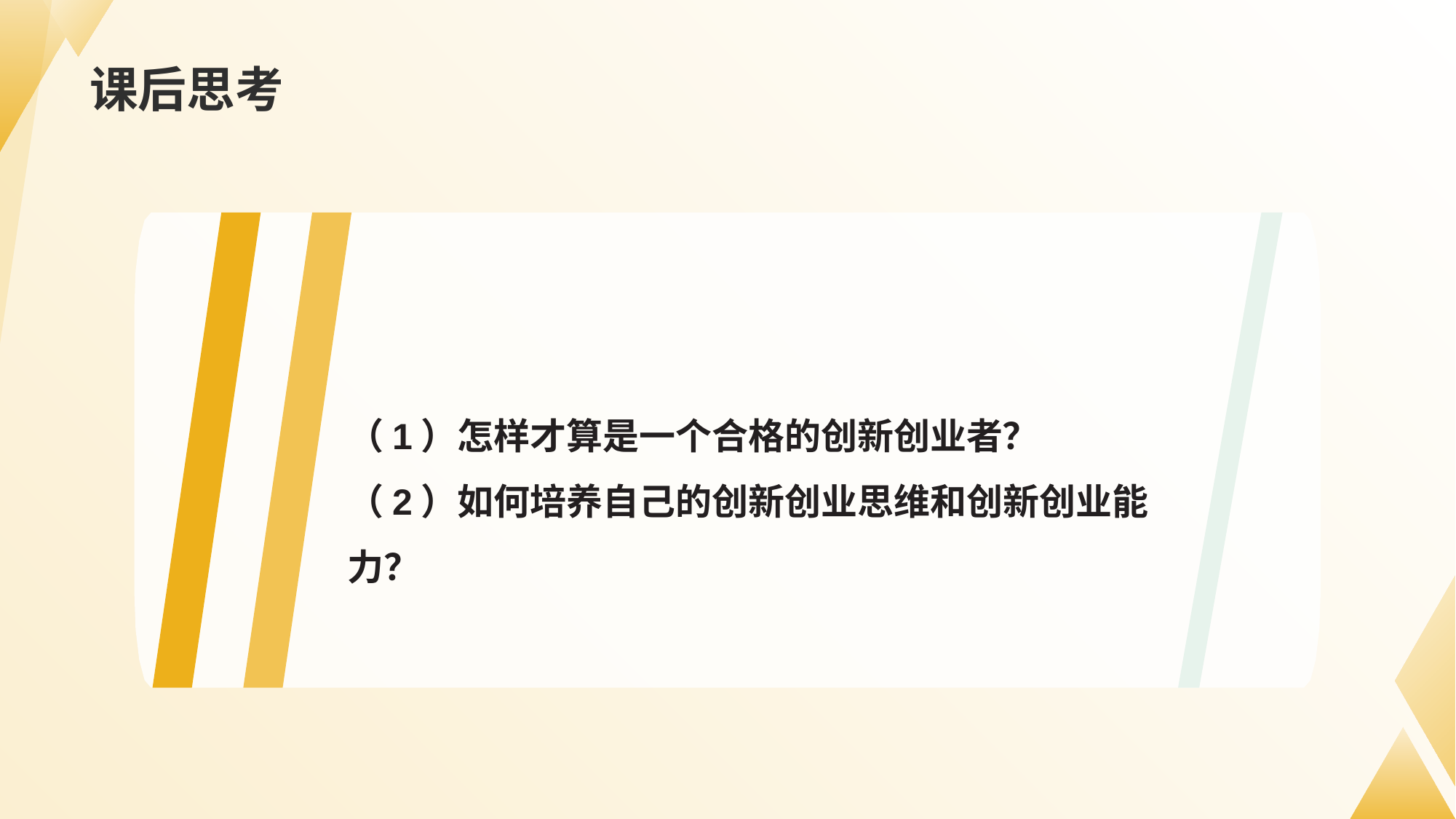

# 课后思考

（1）怎样才算是一个合格的创新创业者？
（2）如何培养自己的创新创业思维和创新创业能力？